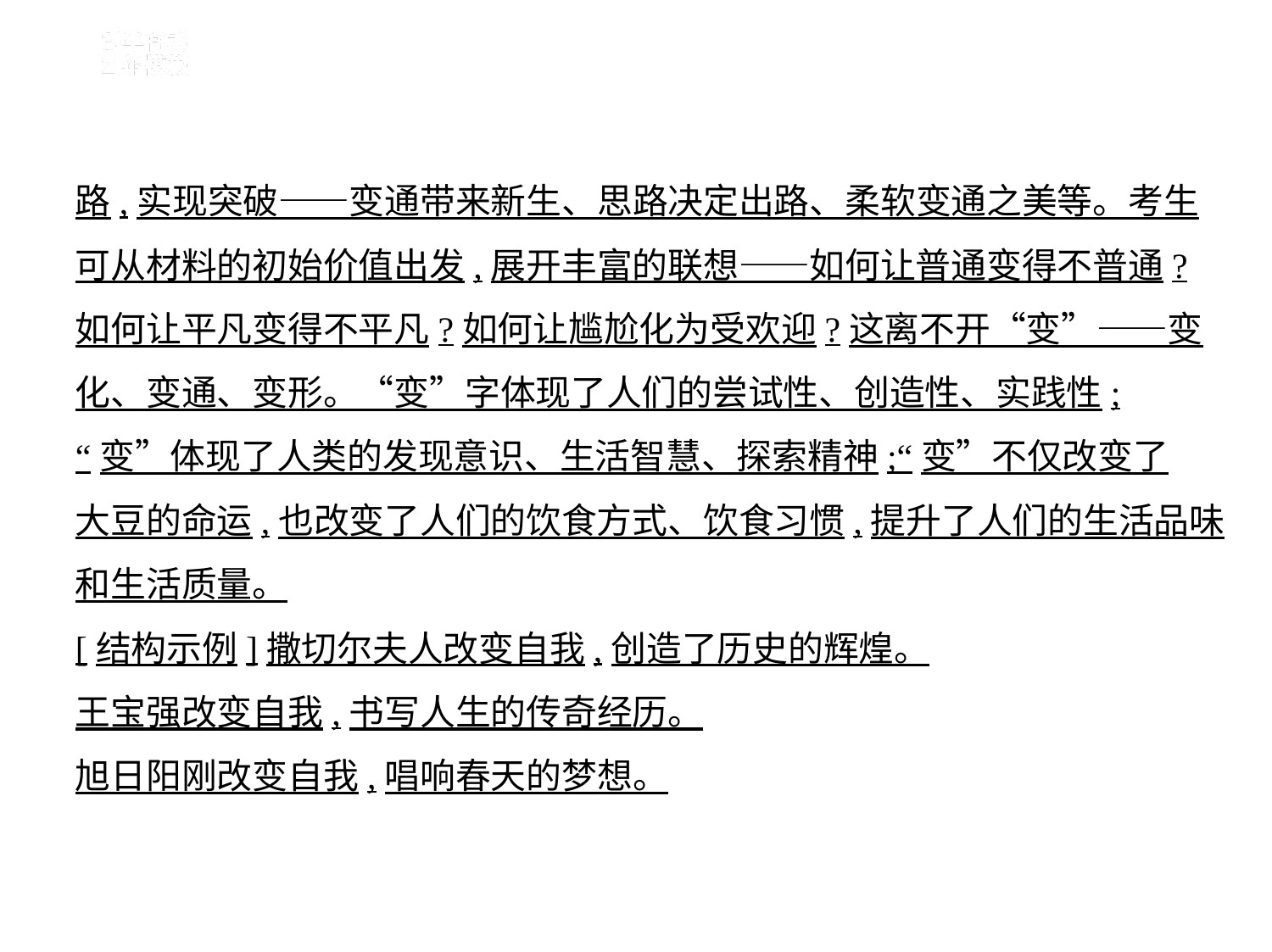

路,实现突破——变通带来新生、思路决定出路、柔软变通之美等。考生
可从材料的初始价值出发,展开丰富的联想——如何让普通变得不普通?
如何让平凡变得不平凡?如何让尴尬化为受欢迎?这离不开“变”——变
化、变通、变形。“变”字体现了人们的尝试性、创造性、实践性;
“变”体现了人类的发现意识、生活智慧、探索精神;“变”不仅改变了
大豆的命运,也改变了人们的饮食方式、饮食习惯,提升了人们的生活品味
和生活质量。
[结构示例]撒切尔夫人改变自我,创造了历史的辉煌。
王宝强改变自我,书写人生的传奇经历。
旭日阳刚改变自我,唱响春天的梦想。